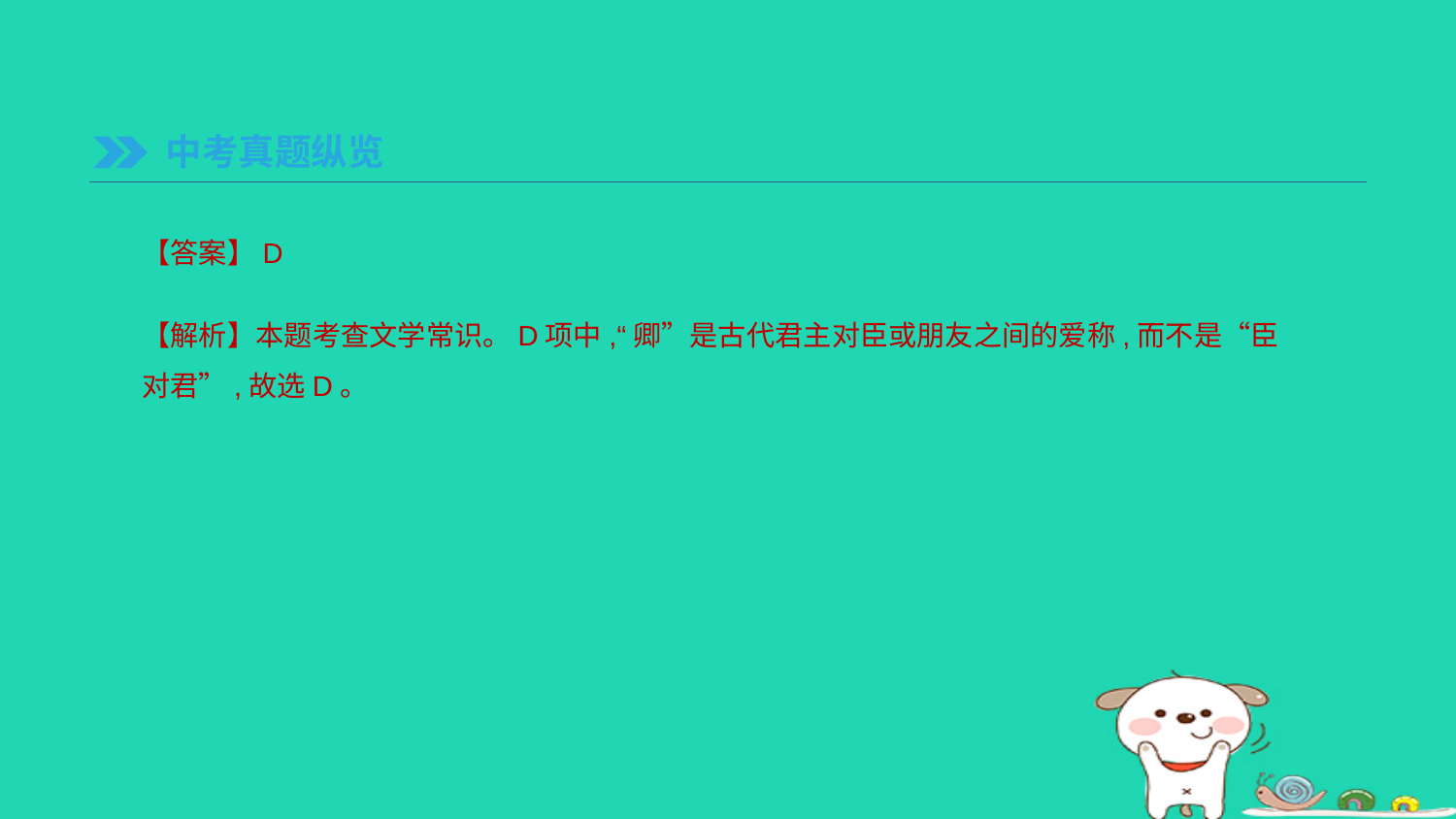

中考真题纵览

【答案】D
【解析】本题考查文学常识。D项中,“卿”是古代君主对臣或朋友之间的爱称,而不是“臣对君”,故选D。